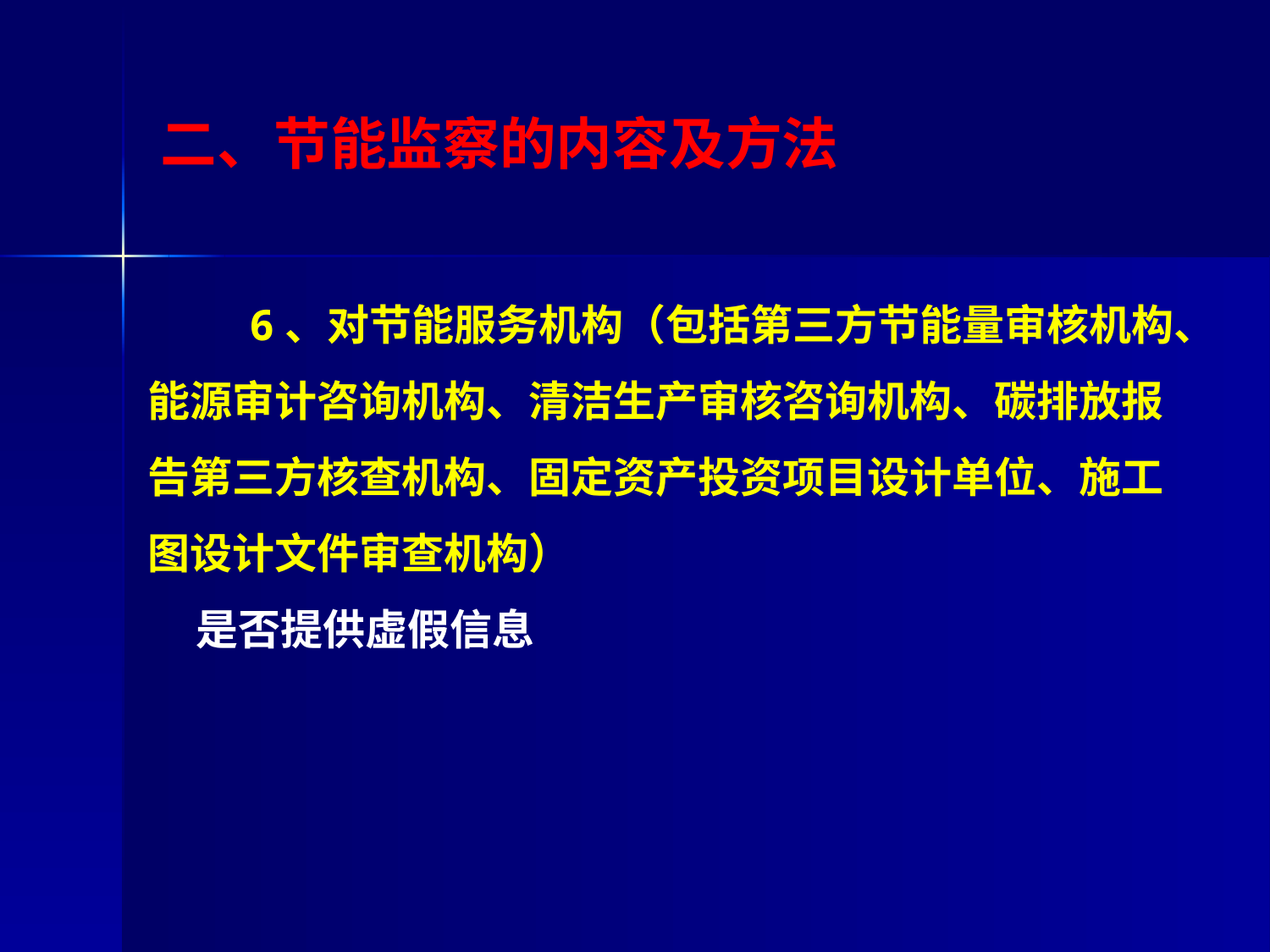

# 二、节能监察的内容及方法
    6、对节能服务机构（包括第三方节能量审核机构、能源审计咨询机构、清洁生产审核咨询机构、碳排放报告第三方核查机构、固定资产投资项目设计单位、施工图设计文件审查机构）
    是否提供虚假信息